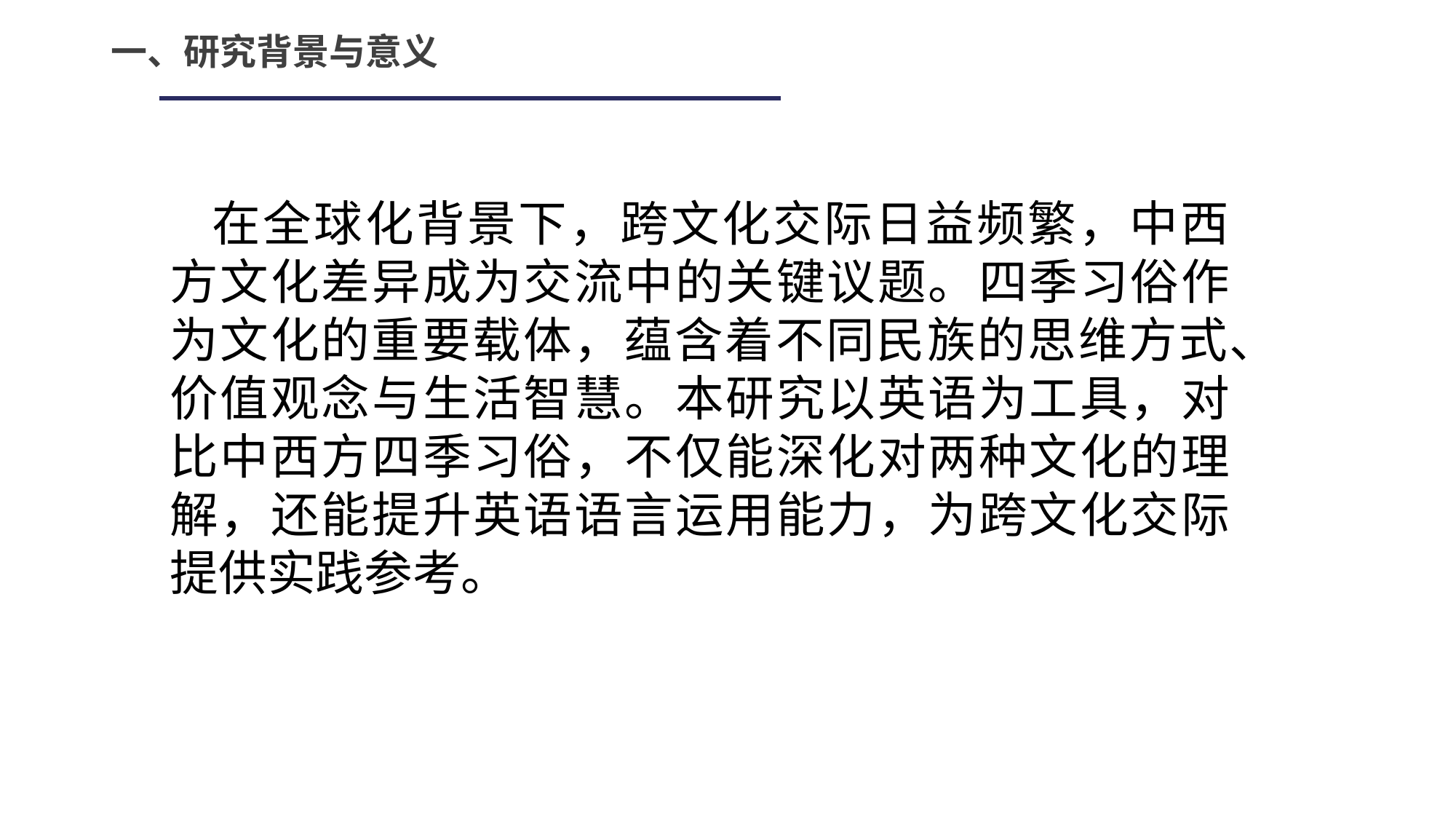

一、研究背景与意义
在全球化背景下，跨文化交际日益频繁，中西方文化差异成为交流中的关键议题。四季习俗作为文化的重要载体，蕴含着不同民族的思维方式、价值观念与生活智慧。本研究以英语为工具，对比中西方四季习俗，不仅能深化对两种文化的理解，还能提升英语语言运用能力，为跨文化交际提供实践参考。